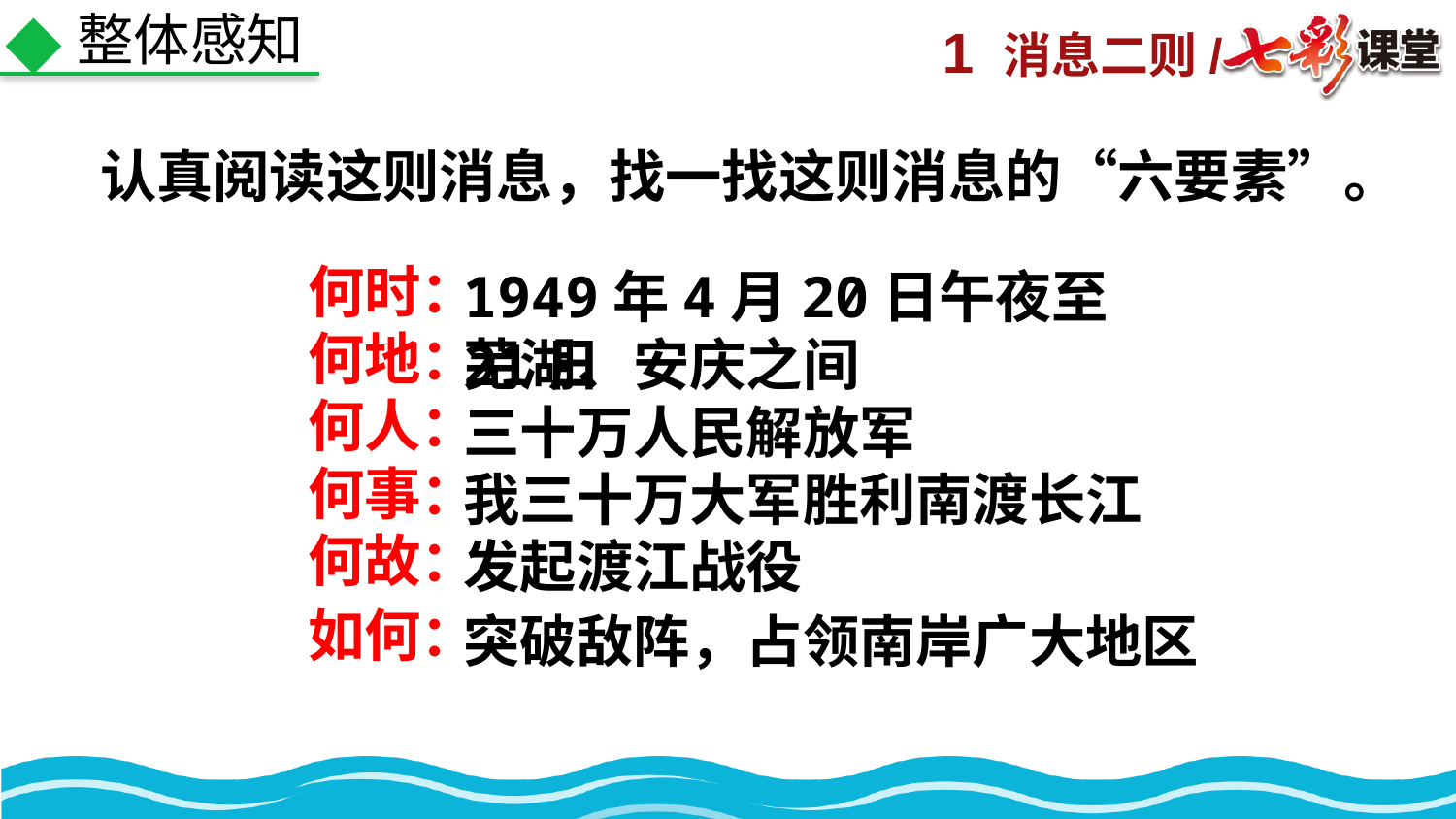

整体感知

认真阅读这则消息，找一找这则消息的“六要素”。
何时：
1949年4月20日午夜至21日
何地：
芜湖、安庆之间
何人：
三十万人民解放军
何事：
我三十万大军胜利南渡长江
何故：
发起渡江战役
如何：
突破敌阵，占领南岸广大地区